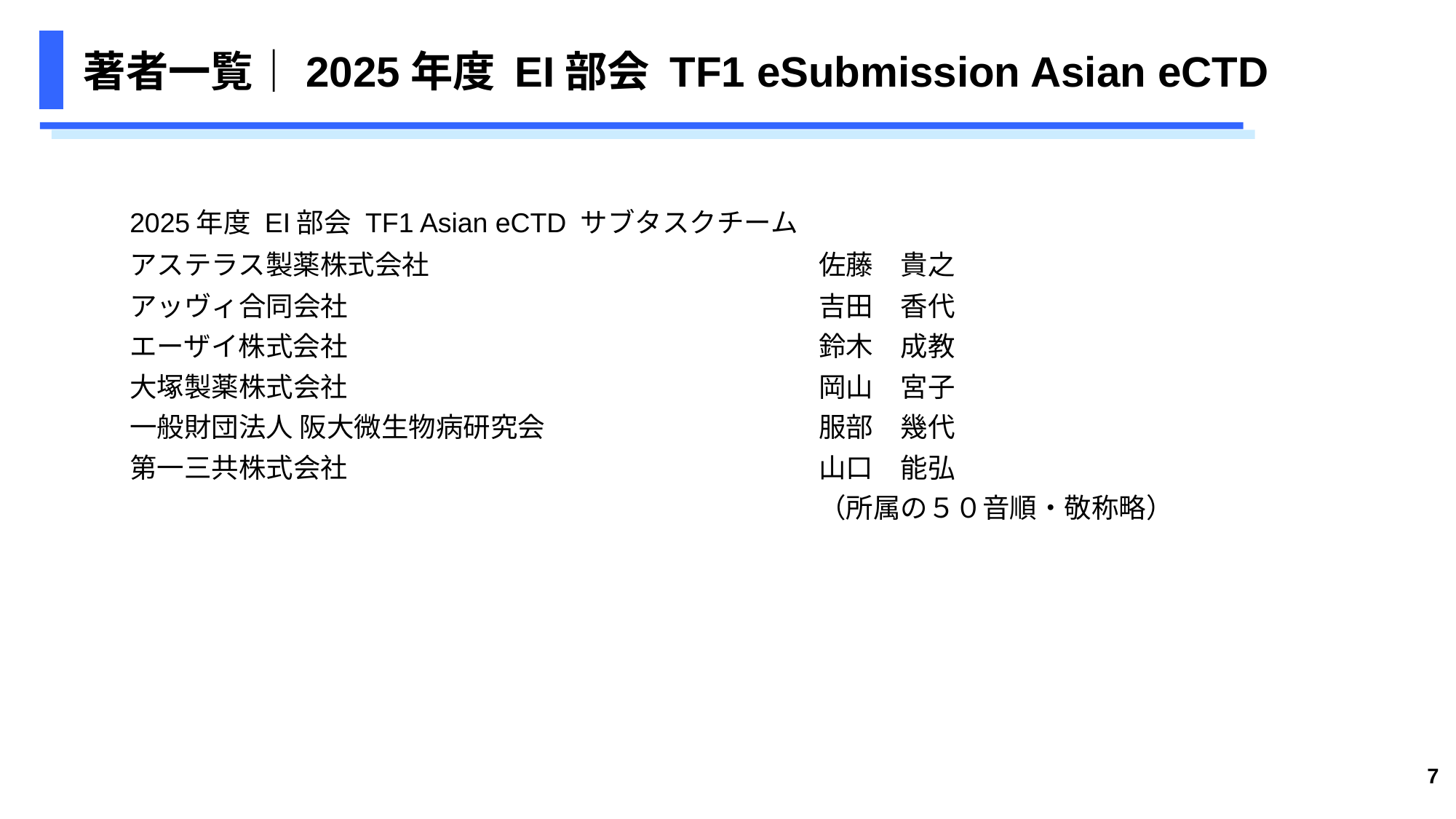

# 著者一覧｜2025年度 EI部会 TF1 eSubmission Asian eCTD
| 2025年度 EI部会 TF1 Asian eCTD サブタスクチーム |  |
| --- | --- |
| アステラス製薬株式会社 | 佐藤　貴之 |
| アッヴィ合同会社 | 吉田　香代 |
| エーザイ株式会社 | 鈴木　成教 |
| 大塚製薬株式会社 | 岡山　宮子 |
| 一般財団法人 阪大微生物病研究会 | 服部　幾代 |
| 第一三共株式会社 | 山口　能弘 |
|  | （所属の５０音順・敬称略） |
7